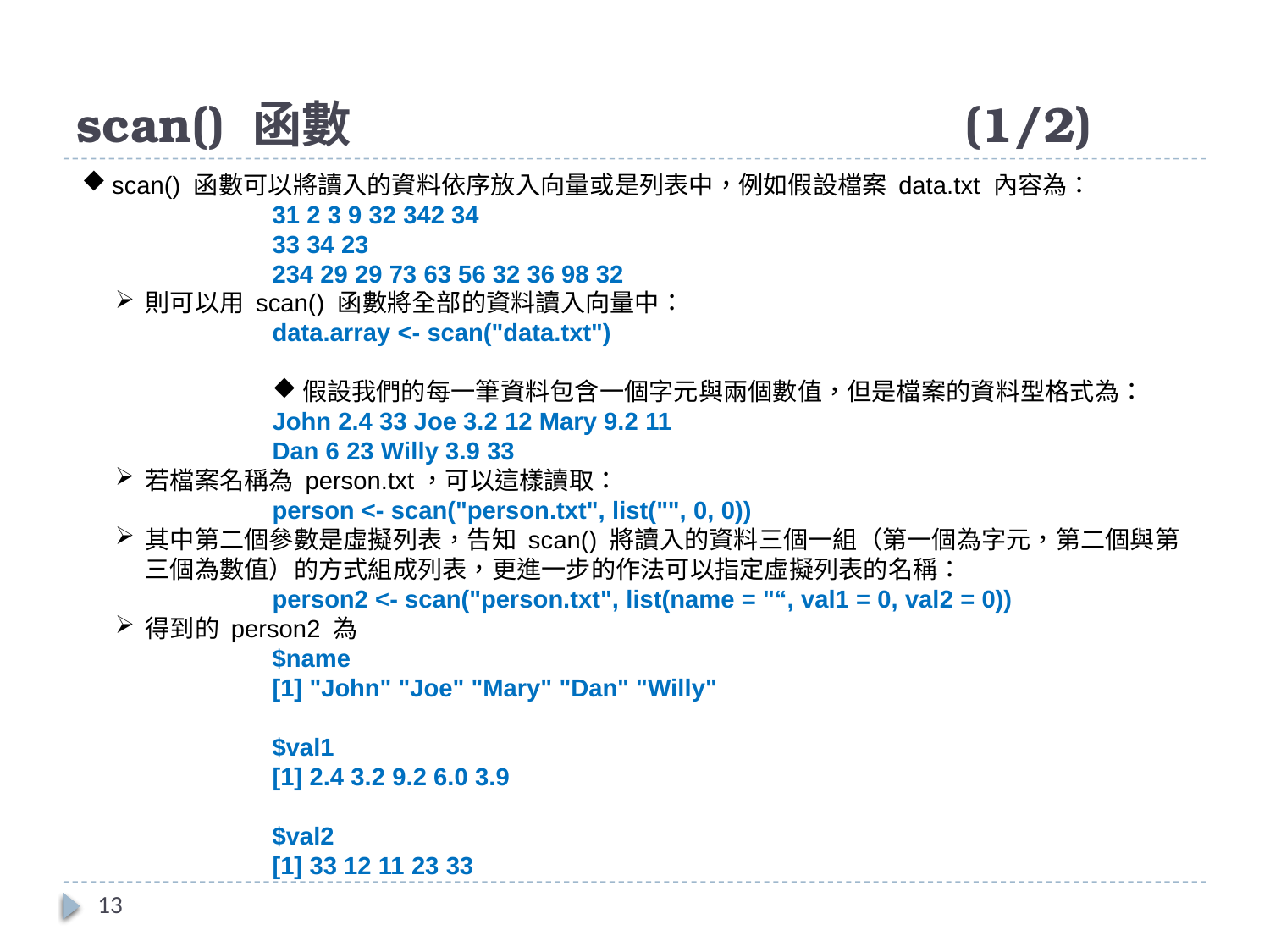

# scan() 函數					(1/2)
scan() 函數可以將讀入的資料依序放入向量或是列表中，例如假設檔案 data.txt 內容為：
31 2 3 9 32 342 34
33 34 23
234 29 29 73 63 56 32 36 98 32
則可以用 scan() 函數將全部的資料讀入向量中：
data.array <- scan("data.txt")

假設我們的每一筆資料包含一個字元與兩個數值，但是檔案的資料型格式為：
John 2.4 33 Joe 3.2 12 Mary 9.2 11
Dan 6 23 Willy 3.9 33
若檔案名稱為 person.txt，可以這樣讀取：
person <- scan("person.txt", list("", 0, 0))
其中第二個參數是虛擬列表，告知 scan() 將讀入的資料三個一組（第一個為字元，第二個與第三個為數值）的方式組成列表，更進一步的作法可以指定虛擬列表的名稱：
person2 <- scan("person.txt", list(name = "“, val1 = 0, val2 = 0))
得到的 person2 為
$name
[1] "John" "Joe" "Mary" "Dan" "Willy"

$val1
[1] 2.4 3.2 9.2 6.0 3.9

$val2
[1] 33 12 11 23 33
13